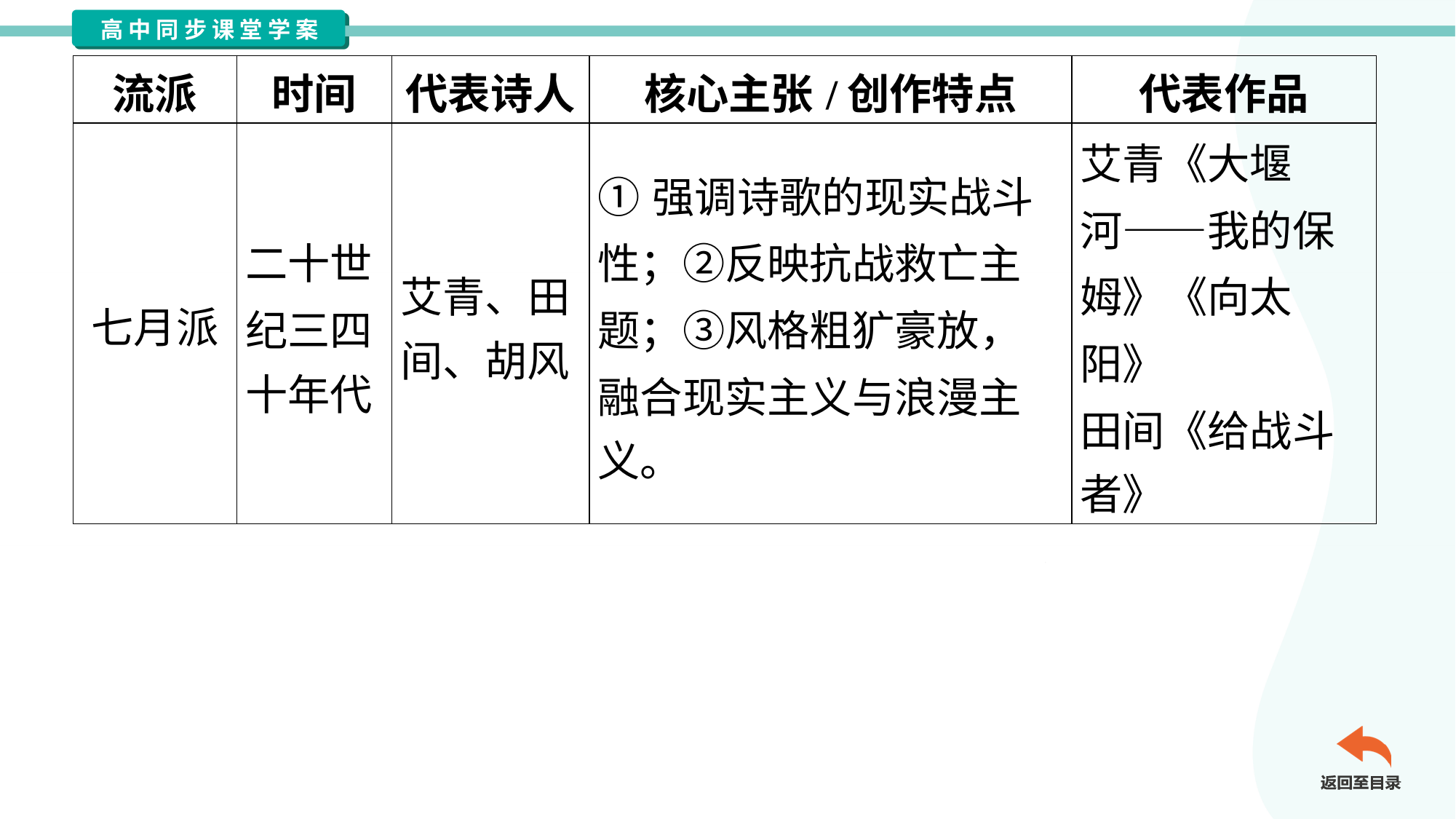

| 流派 | 时间 | 代表诗人 | 核心主张/创作特点 | 代表作品 |
| --- | --- | --- | --- | --- |
| 七月派 | 二十世 纪三四 十年代 | 艾青、田 间、胡风 | ①强调诗歌的现实战斗 性；②反映抗战救亡主 题；③风格粗犷豪放， 融合现实主义与浪漫主 义。 | 艾青《大堰 河——我的保 姆》《向太 阳》 田间《给战斗 者》 |